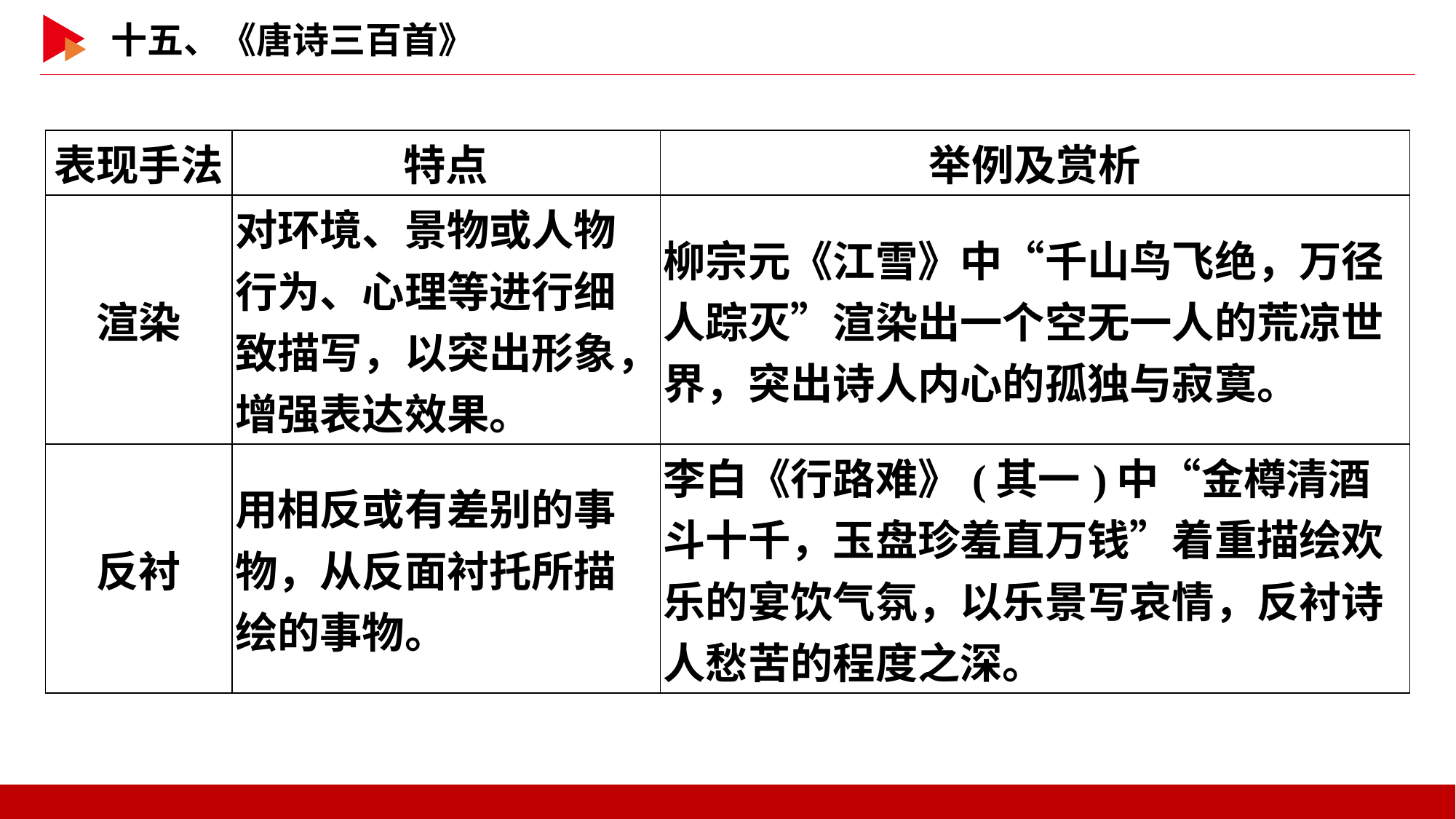

| 表现手法 | 特点 | 举例及赏析 |
| --- | --- | --- |
| 渲染 | 对环境、景物或人物行为、心理等进行细致描写，以突出形象，增强表达效果。 | 柳宗元《江雪》中“千山鸟飞绝，万径人踪灭”渲染出一个空无一人的荒凉世界，突出诗人内心的孤独与寂寞。 |
| 反衬 | 用相反或有差别的事物，从反面衬托所描绘的事物。 | 李白《行路难》(其一)中“金樽清酒斗十千，玉盘珍羞直万钱”着重描绘欢乐的宴饮气氛，以乐景写哀情，反衬诗人愁苦的程度之深。 |